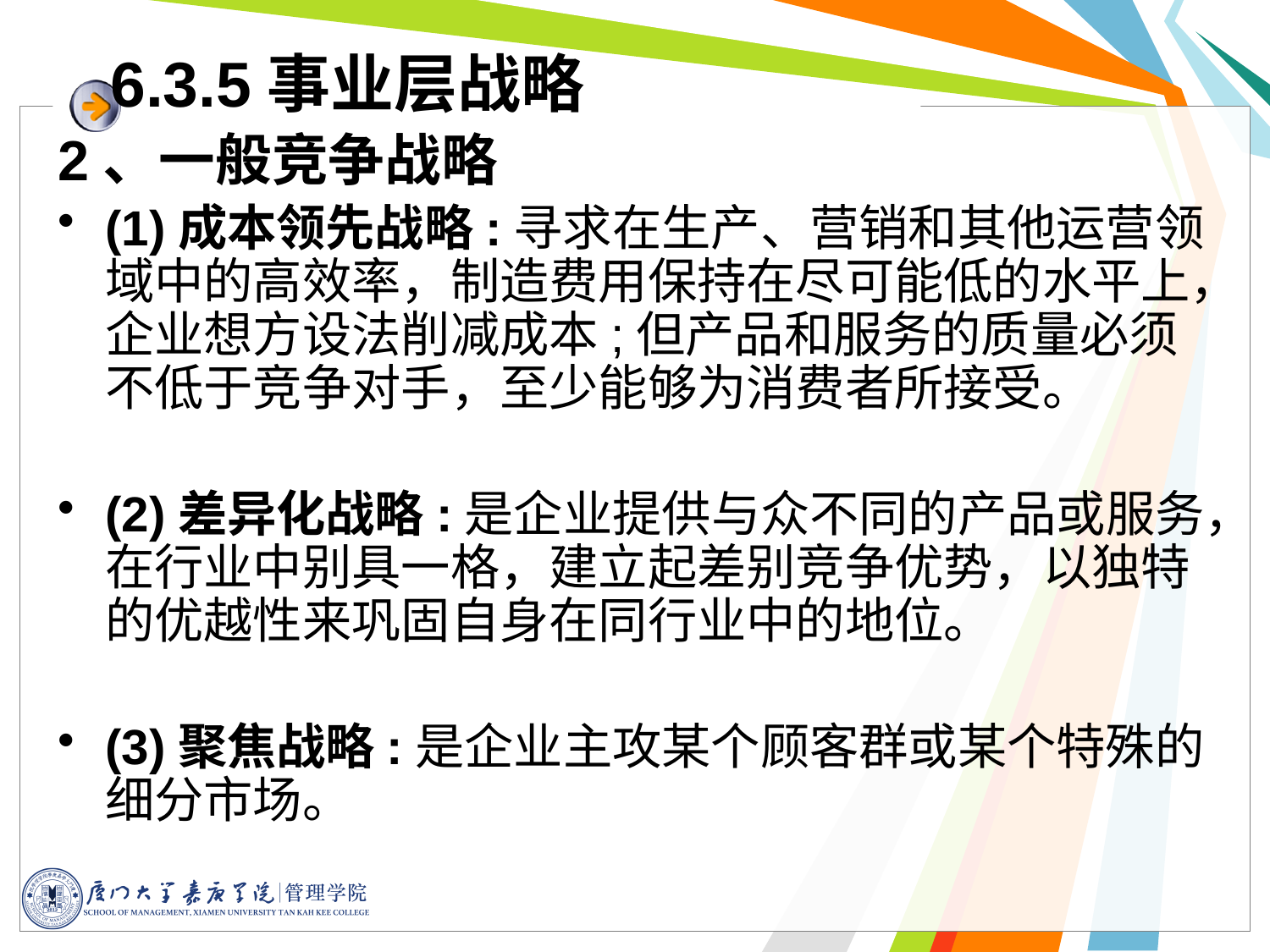

6.3.5事业层战略
2、一般竞争战略
(1)成本领先战略:寻求在生产、营销和其他运营领域中的高效率，制造费用保持在尽可能低的水平上，企业想方设法削减成本;但产品和服务的质量必须不低于竞争对手，至少能够为消费者所接受。

(2)差异化战略:是企业提供与众不同的产品或服务，在行业中别具一格，建立起差别竞争优势，以独特的优越性来巩固自身在同行业中的地位。

(3)聚焦战略:是企业主攻某个顾客群或某个特殊的细分市场。